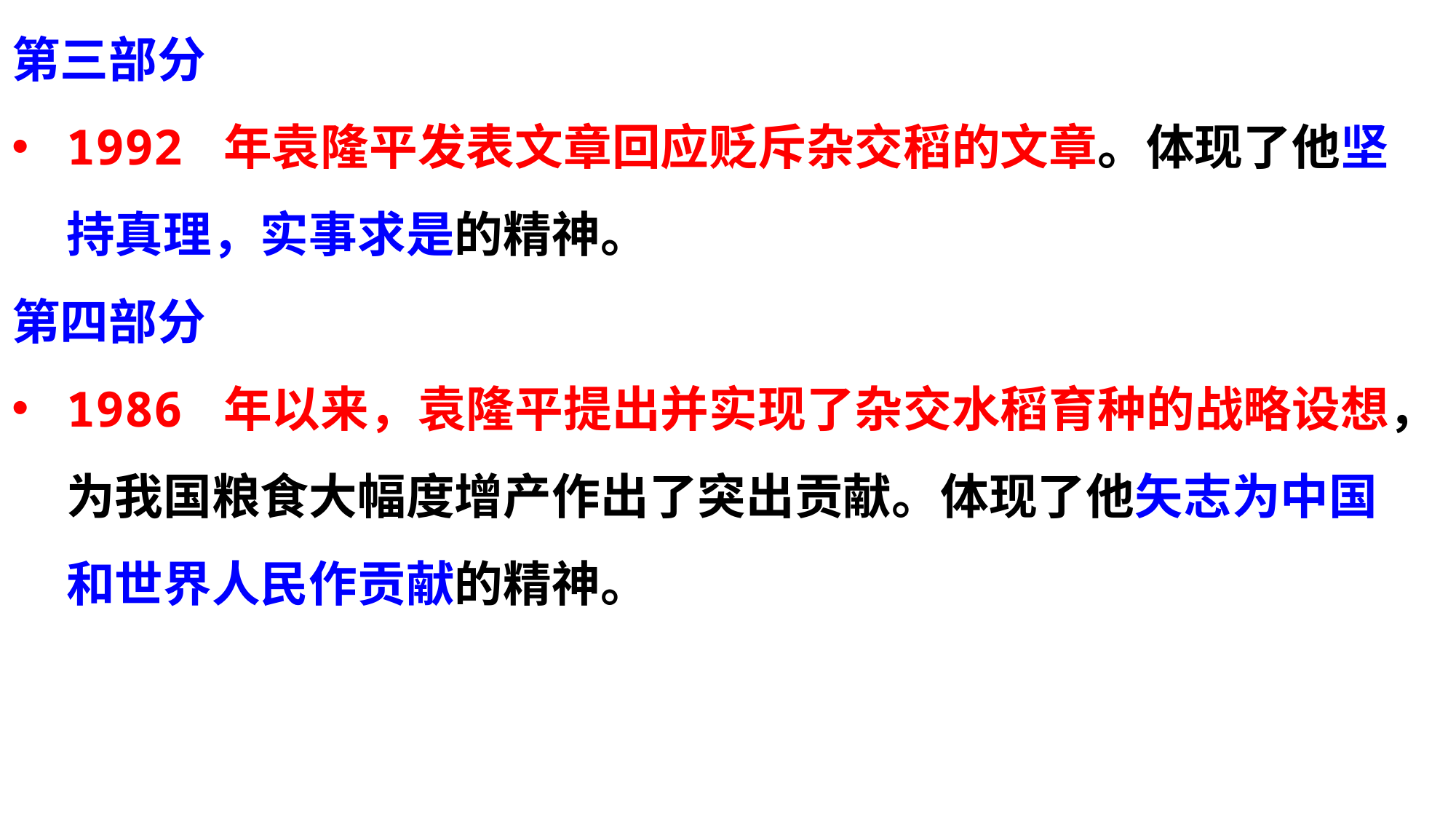

第三部分
1992 年袁隆平发表文章回应贬斥杂交稻的文章。体现了他坚持真理，实事求是的精神。
第四部分
1986 年以来，袁隆平提出并实现了杂交水稻育种的战略设想，为我国粮食大幅度增产作出了突出贡献。体现了他矢志为中国和世界人民作贡献的精神。